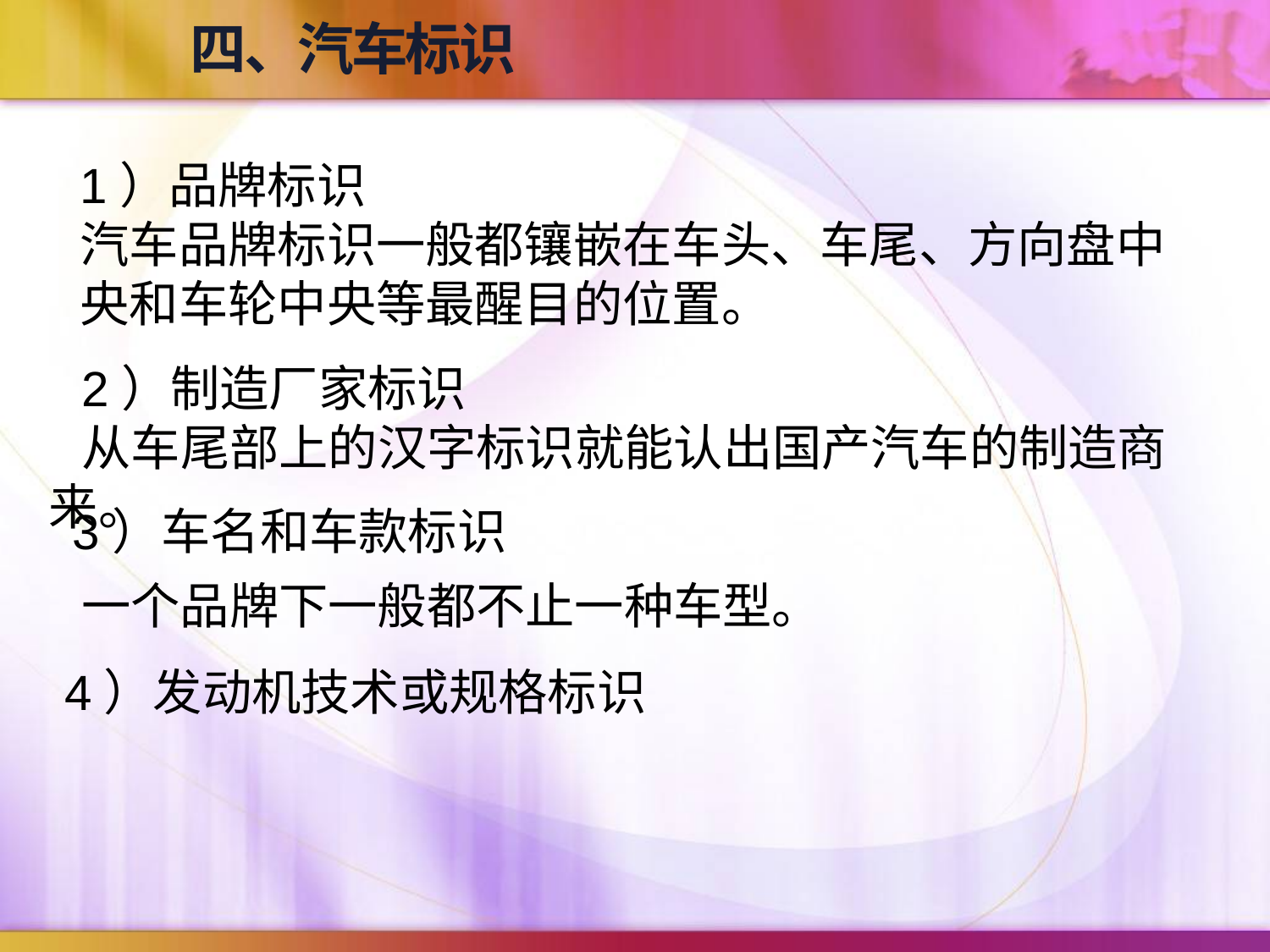

四、汽车标识
1）品牌标识
汽车品牌标识一般都镶嵌在车头、车尾、方向盘中央和车轮中央等最醒目的位置。
2）制造厂家标识
从车尾部上的汉字标识就能认出国产汽车的制造商来。
3）车名和车款标识
一个品牌下一般都不止一种车型。
4）发动机技术或规格标识